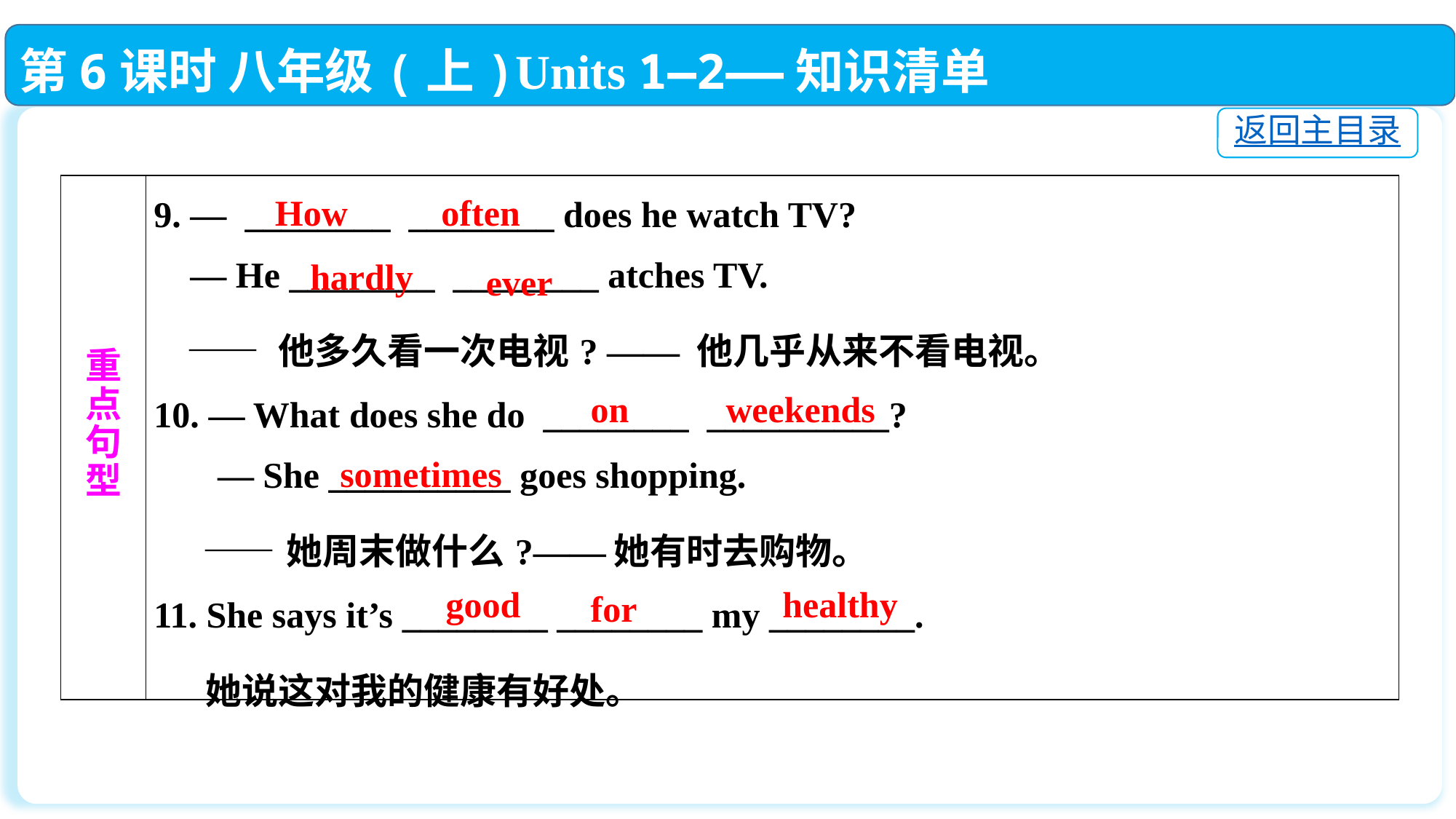

第6课时 八年级(上)Units 1—2——知识清单

返回主目录
| 重 点 句 型 | 9. — \_\_\_\_\_\_\_\_ \_\_\_\_\_\_\_\_ does he watch TV? — He \_\_\_\_\_\_\_\_ \_\_\_\_\_\_\_\_ atches TV. —— 他多久看一次电视? —— 他几乎从来不看电视。 10. — What does she do \_\_\_\_\_\_\_\_ \_\_\_\_\_\_\_\_\_\_? — She \_\_\_\_\_\_\_\_\_\_ goes shopping. ——她周末做什么?——她有时去购物。 11. She says it’s \_\_\_\_\_\_\_\_ \_\_\_\_\_\_\_\_ my \_\_\_\_\_\_\_\_. 她说这对我的健康有好处。 |
| --- | --- |
How
often
hardly

ever

on
weekends
sometimes
good
healthy
for